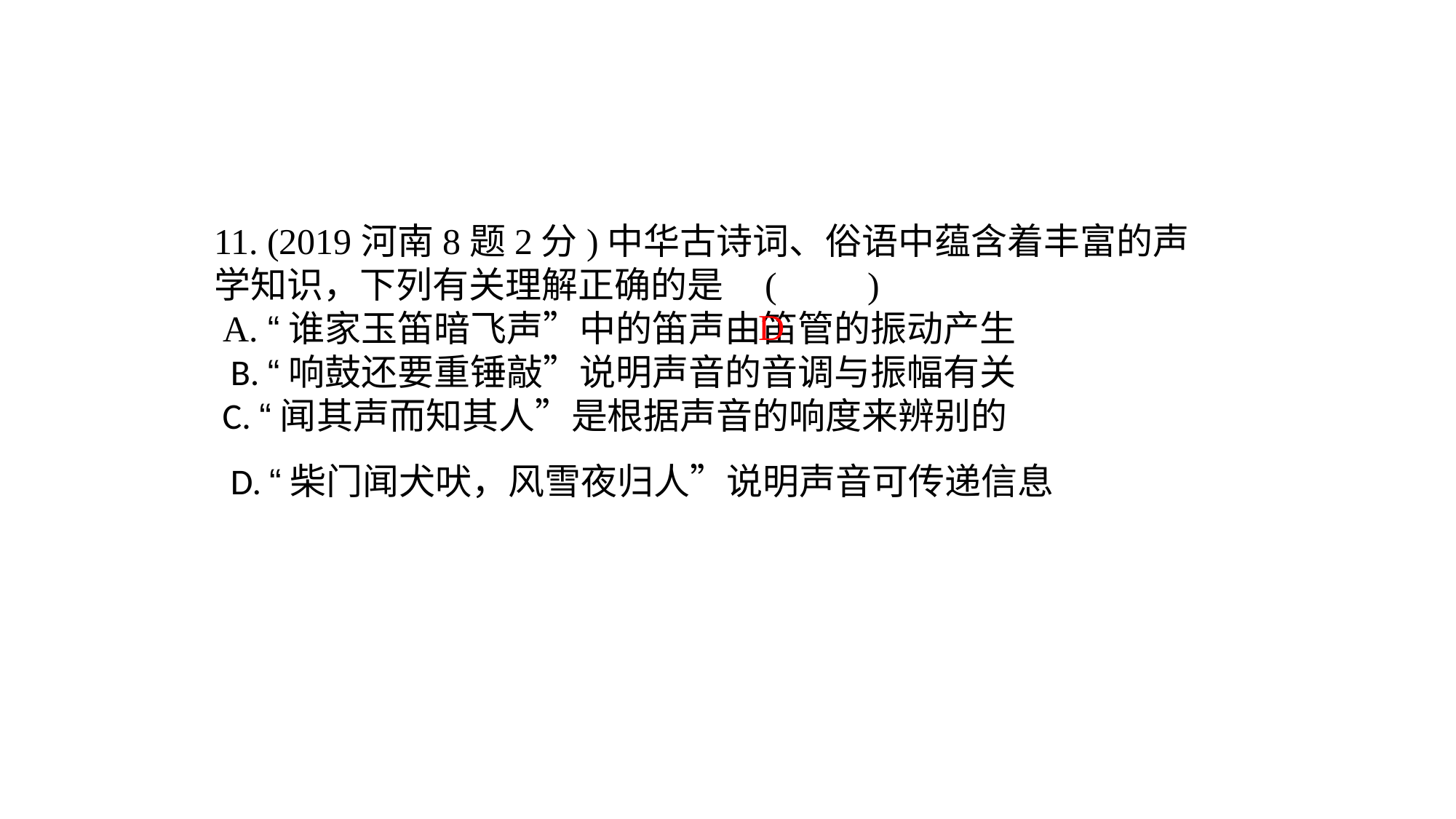

11. (2019河南8题2分)中华古诗词、俗语中蕴含着丰富的声学知识，下列有关理解正确的是    (　　) A. “谁家玉笛暗飞声”中的笛声由笛管的振动产生  B. “响鼓还要重锤敲”说明声音的音调与振幅有关 C. “闻其声而知其人”是根据声音的响度来辨别的  D. “柴门闻犬吠，风雪夜归人”说明声音可传递信息
D